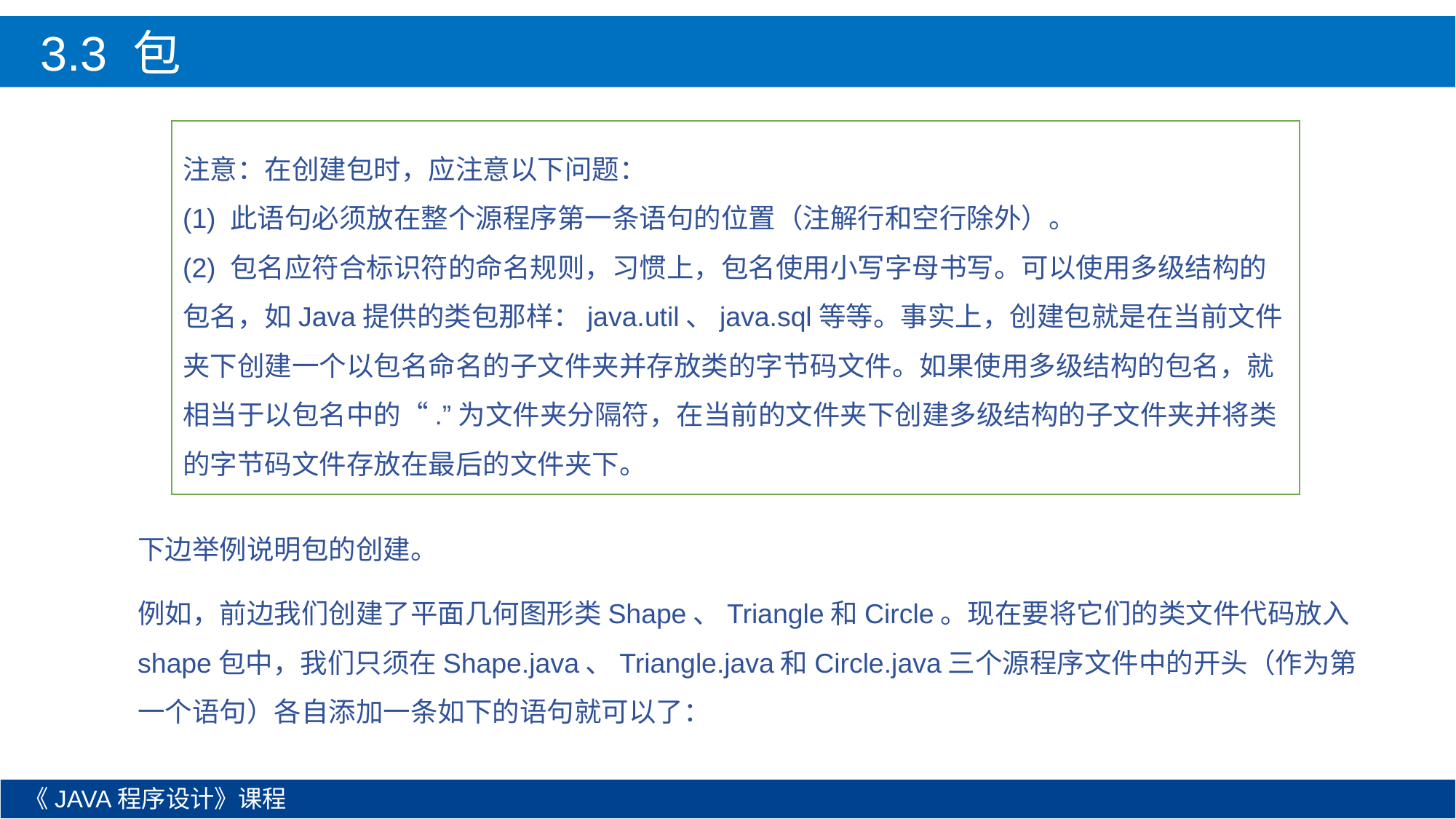

3.3 包
注意：在创建包时，应注意以下问题：
(1) 此语句必须放在整个源程序第一条语句的位置（注解行和空行除外）。
(2) 包名应符合标识符的命名规则，习惯上，包名使用小写字母书写。可以使用多级结构的包名，如Java提供的类包那样：java.util、java.sql等等。事实上，创建包就是在当前文件夹下创建一个以包名命名的子文件夹并存放类的字节码文件。如果使用多级结构的包名，就相当于以包名中的“.”为文件夹分隔符，在当前的文件夹下创建多级结构的子文件夹并将类的字节码文件存放在最后的文件夹下。
下边举例说明包的创建。
例如，前边我们创建了平面几何图形类Shape、Triangle和Circle。现在要将它们的类文件代码放入shape包中，我们只须在Shape.java、Triangle.java和Circle.java三个源程序文件中的开头（作为第一个语句）各自添加一条如下的语句就可以了：
《JAVA程序设计》课程